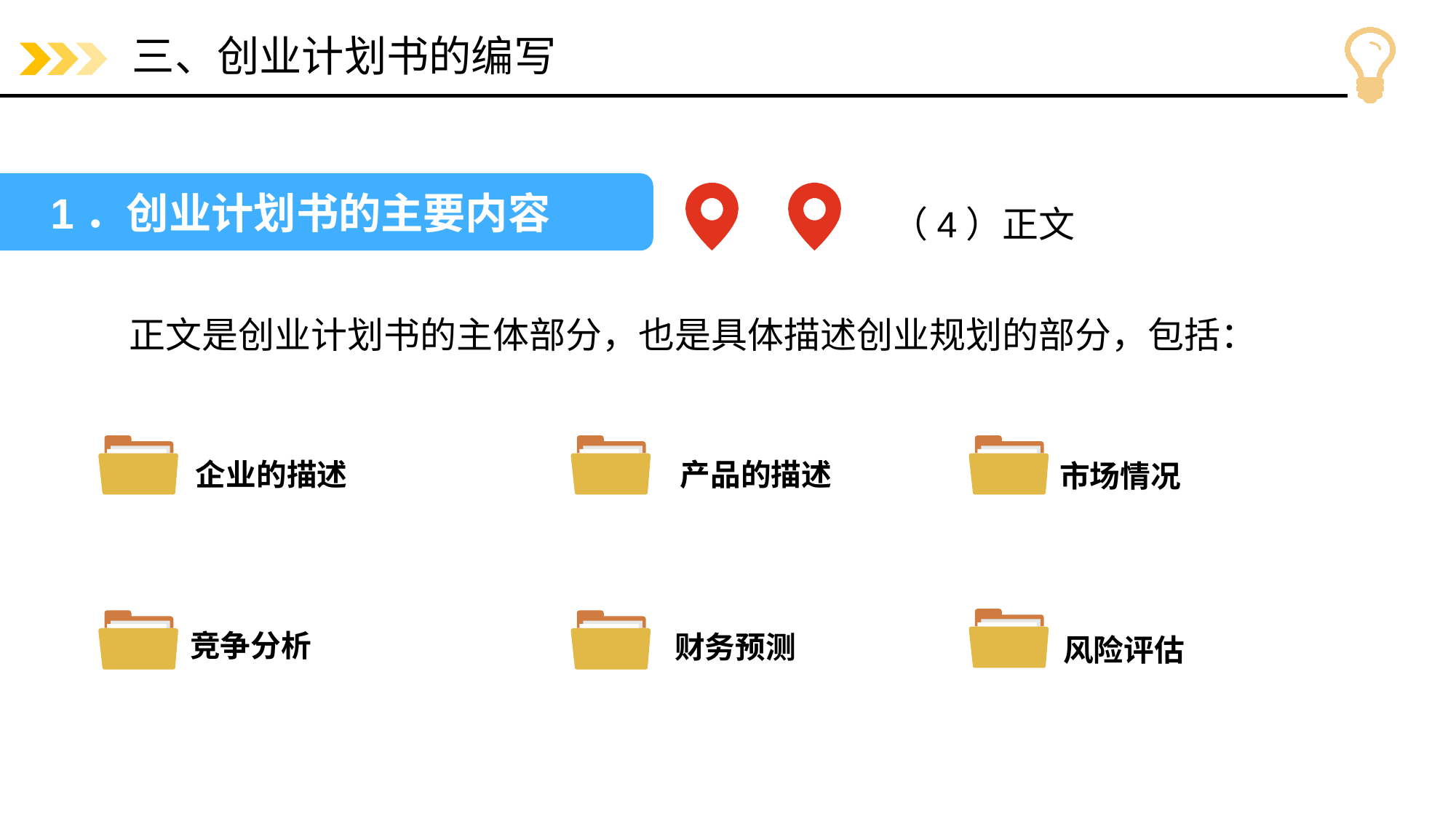

18
# 三、创业计划书的编写
1．创业计划书的主要内容
（4）正文

正文是创业计划书的主体部分，也是具体描述创业规划的部分，包括：
企业的描述
产品的描述
市场情况
竞争分析
财务预测
风险评估